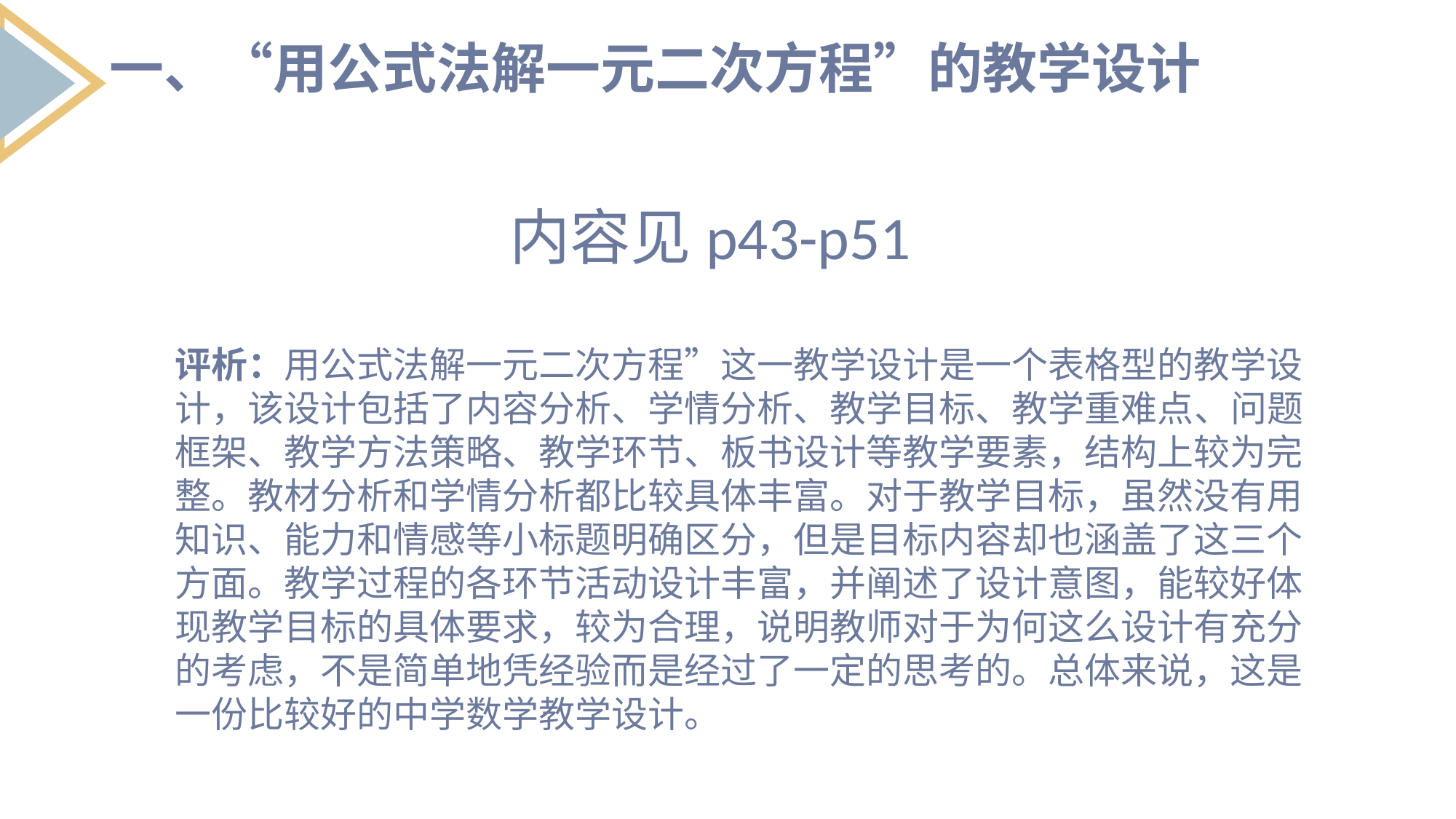

一、“用公式法解一元二次方程”的教学设计

内容见p43-p51
评析：用公式法解一元二次方程”这一教学设计是一个表格型的教学设计，该设计包括了内容分析、学情分析、教学目标、教学重难点、问题框架、教学方法策略、教学环节、板书设计等教学要素，结构上较为完整。教材分析和学情分析都比较具体丰富。对于教学目标，虽然没有用知识、能力和情感等小标题明确区分，但是目标内容却也涵盖了这三个方面。教学过程的各环节活动设计丰富，并阐述了设计意图，能较好体现教学目标的具体要求，较为合理，说明教师对于为何这么设计有充分的考虑，不是简单地凭经验而是经过了一定的思考的。总体来说，这是一份比较好的中学数学教学设计。
列出要点